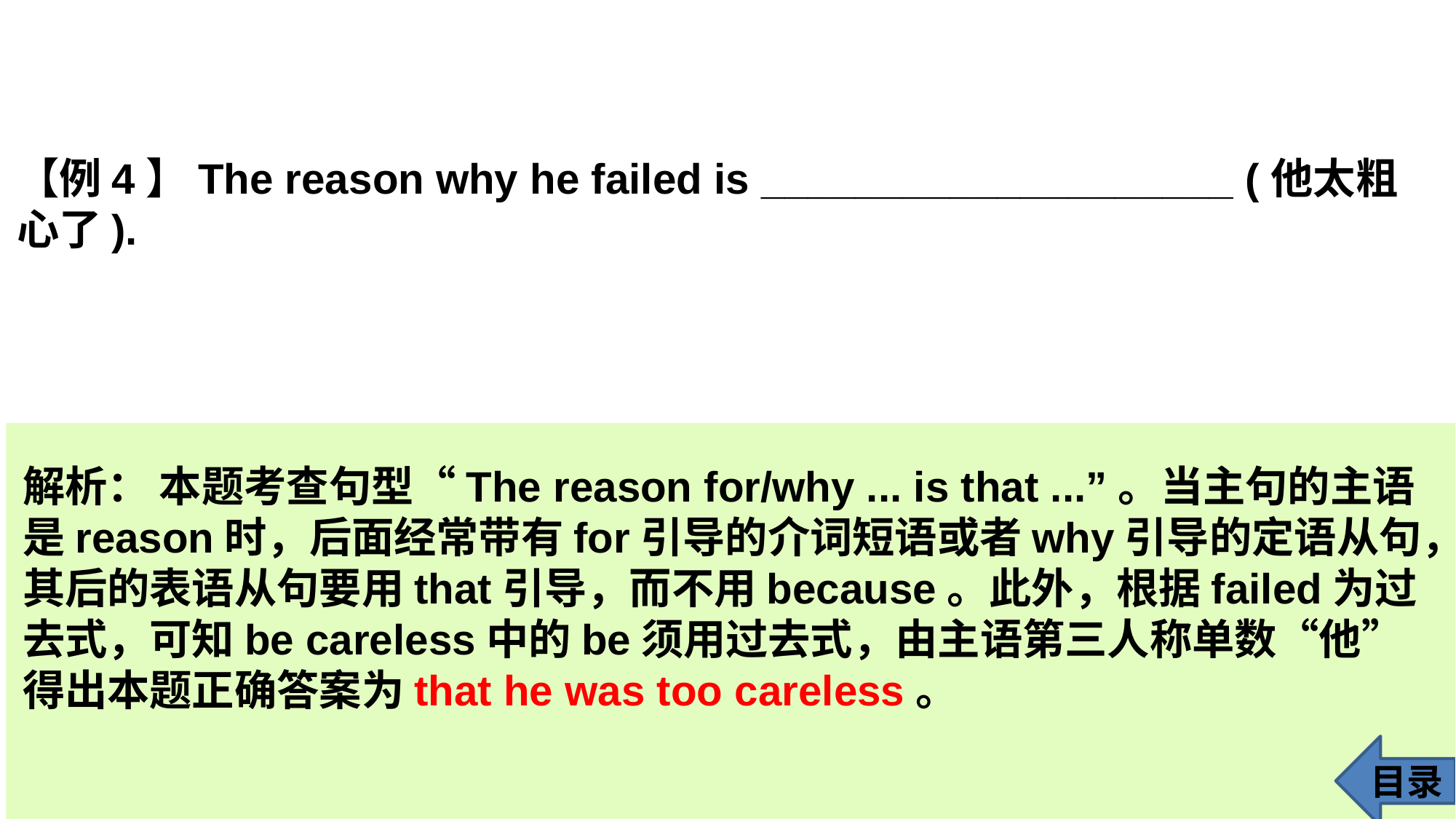

【例4】The reason why he failed is ____________________ (他太粗心了).

解析： 本题考查句型“The reason for/why ... is that ...”。当主句的主语是reason时，后面经常带有for引导的介词短语或者why引导的定语从句，其后的表语从句要用that引导，而不用because。此外，根据failed为过去式，可知be careless中的be须用过去式，由主语第三人称单数“他”得出本题正确答案为that he was too careless。
目录
24